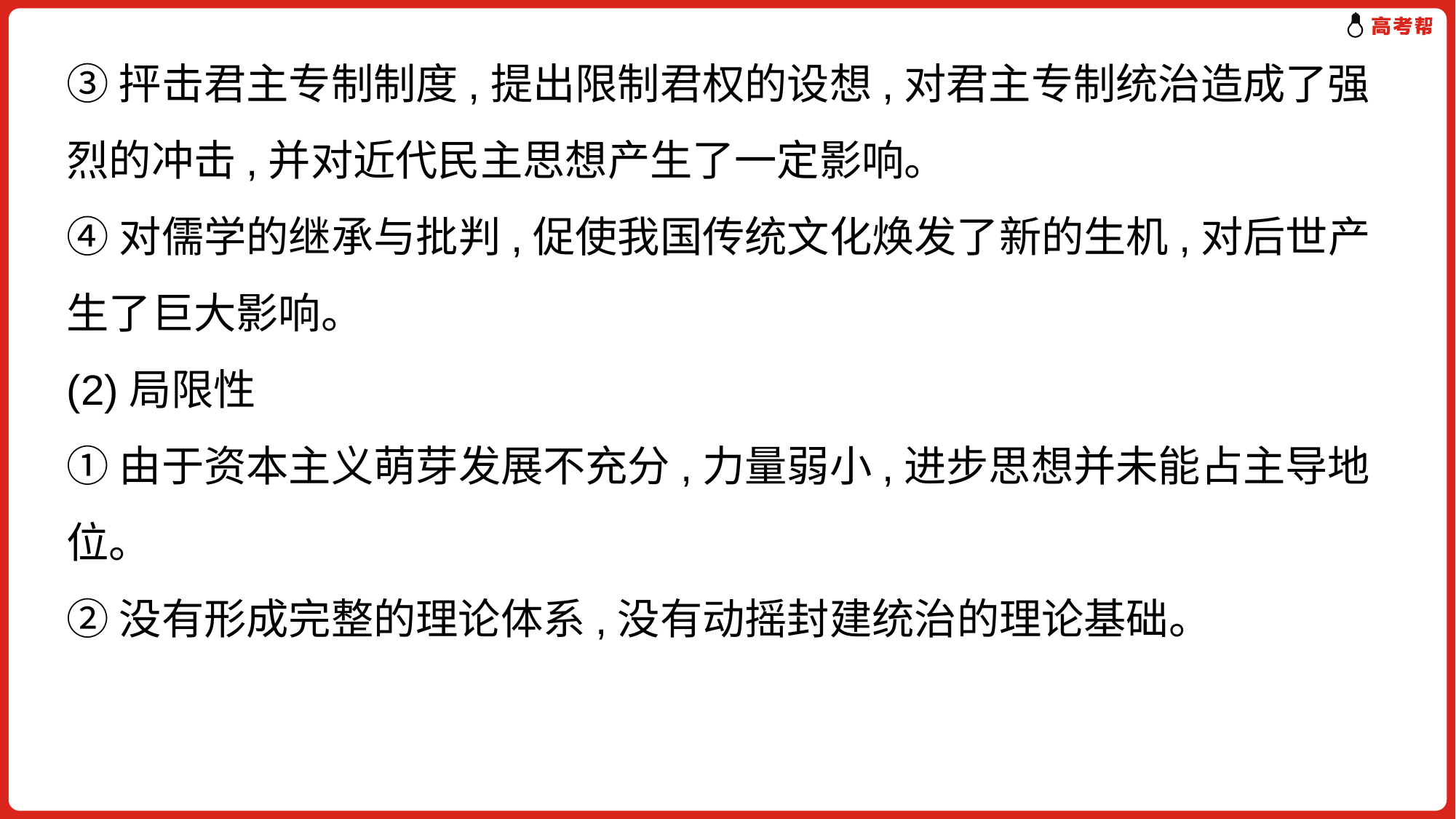

③抨击君主专制制度,提出限制君权的设想,对君主专制统治造成了强烈的冲击,并对近代民主思想产生了一定影响。
④对儒学的继承与批判,促使我国传统文化焕发了新的生机,对后世产生了巨大影响。
(2)局限性
①由于资本主义萌芽发展不充分,力量弱小,进步思想并未能占主导地位。
②没有形成完整的理论体系,没有动摇封建统治的理论基础。